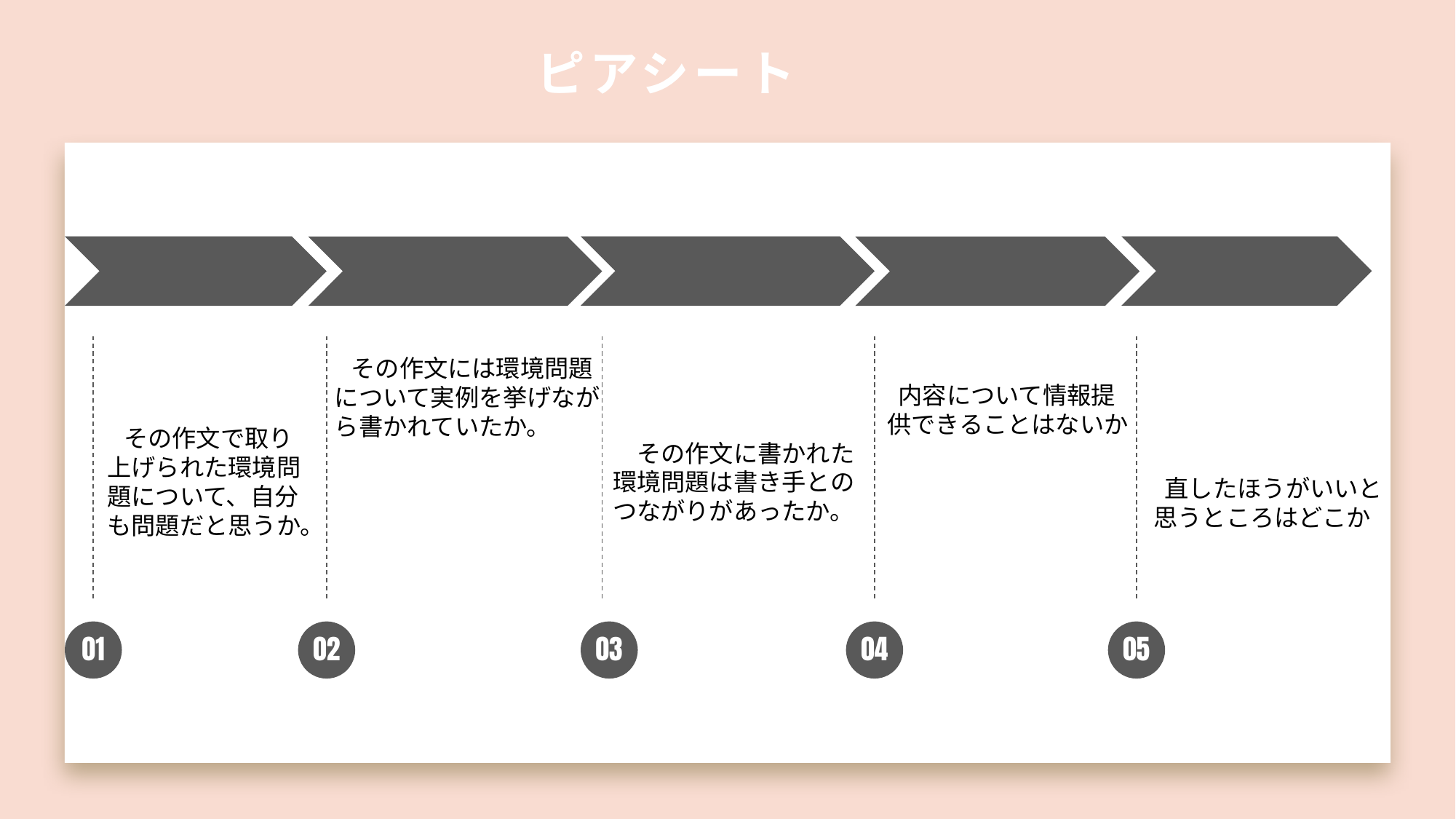

# ピアシート
④内容について情報提供できることはないか

　　その作文には環境問題について実例を挙げながら書かれていたか。
 　内容について情報提
　供できることはないか
　　その作文で取り上げられた環境問題について、自分も問題だと思うか。
　その作文に書かれた
環境問題は書き手との
つながりがあったか。
 直したほうがいいと
思うところはどこか
02
03
04
05
01